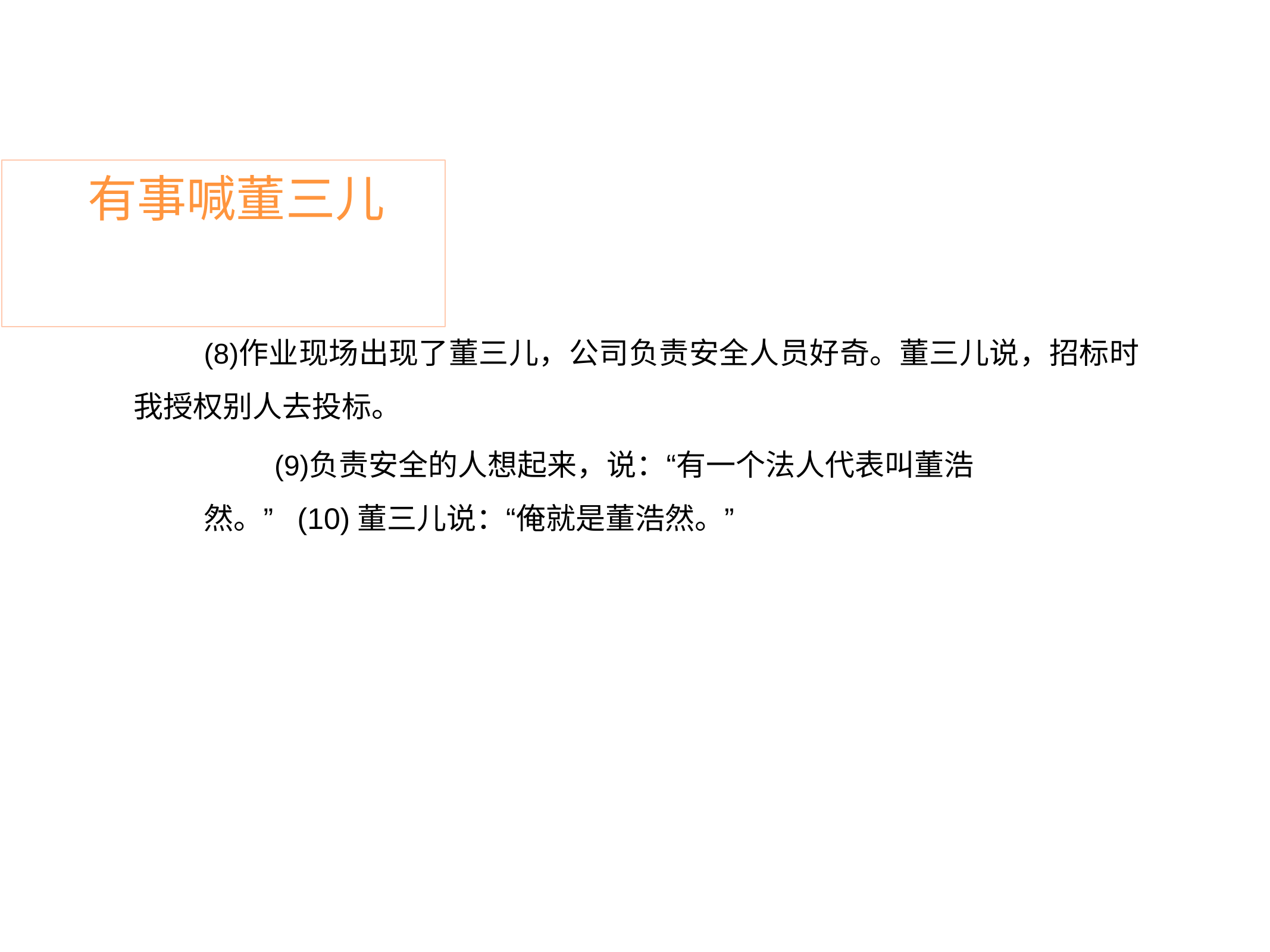

# 有事喊董三儿
作业现场出现了董三儿，公司负责安全人员好奇。董三儿说，招标时 我授权别人去投标。
负责安全的人想起来，说：“有一个法人代表叫董浩然。”  (10)董三儿说：“俺就是董浩然。”